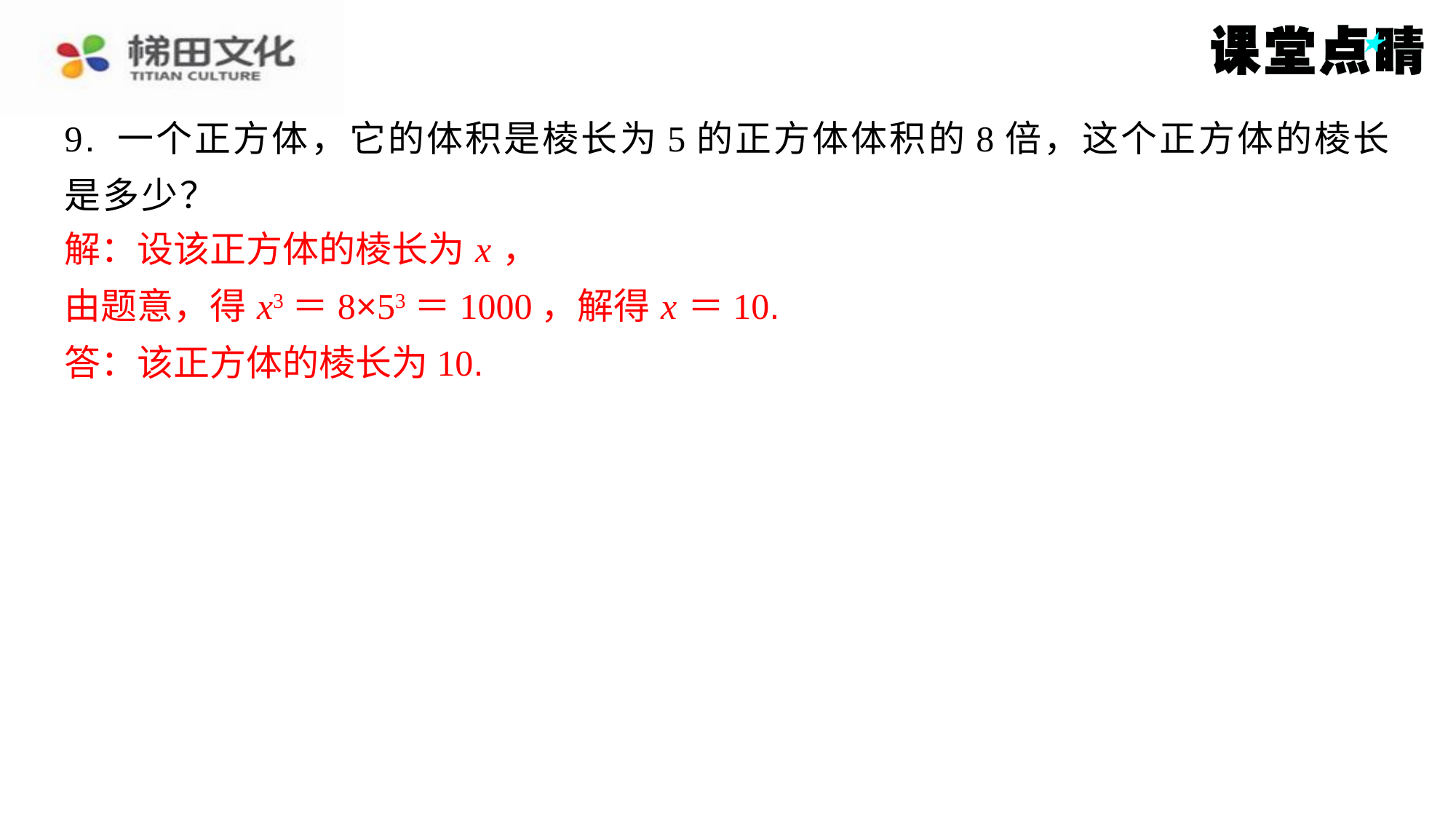

9. 一个正方体，它的体积是棱长为5的正方体体积的8倍，这个正方体的棱长
是多少？
解：设该正方体的棱长为 x ，
解：设该正方体的棱长为 x ，
由题意，得 x3＝8×53＝1000，解得 x ＝10.
答：该正方体的棱长为10.
由题意，得 x3＝8×53＝1000，解得 x ＝10.
答：该正方体的棱长为10.